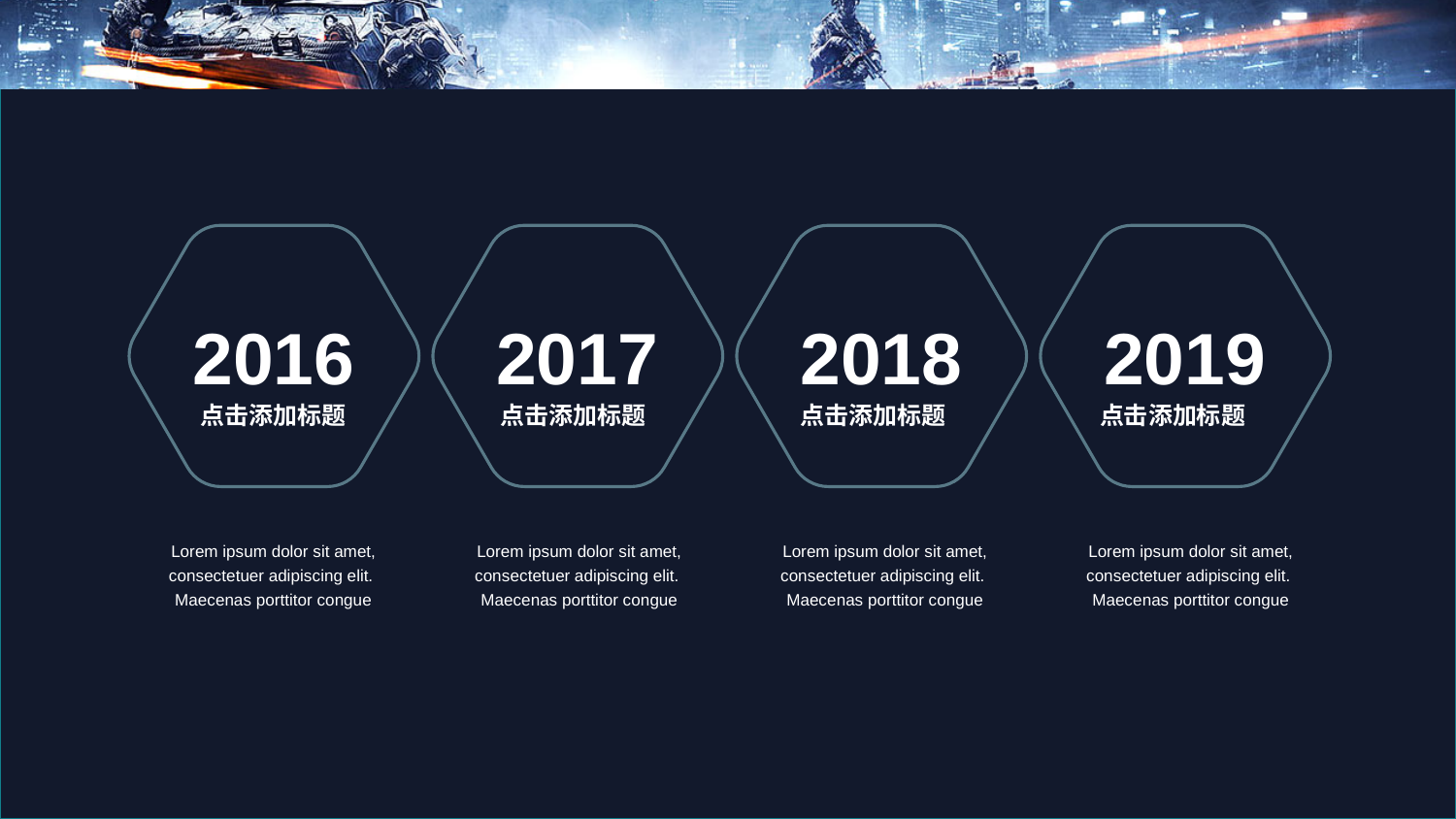

2016
2017
2018
2019
点击添加标题
点击添加标题
点击添加标题
点击添加标题
Lorem ipsum dolor sit amet, consectetuer adipiscing elit.
Maecenas porttitor congue
Lorem ipsum dolor sit amet, consectetuer adipiscing elit.
Maecenas porttitor congue
Lorem ipsum dolor sit amet, consectetuer adipiscing elit.
Maecenas porttitor congue
Lorem ipsum dolor sit amet, consectetuer adipiscing elit.
Maecenas porttitor congue